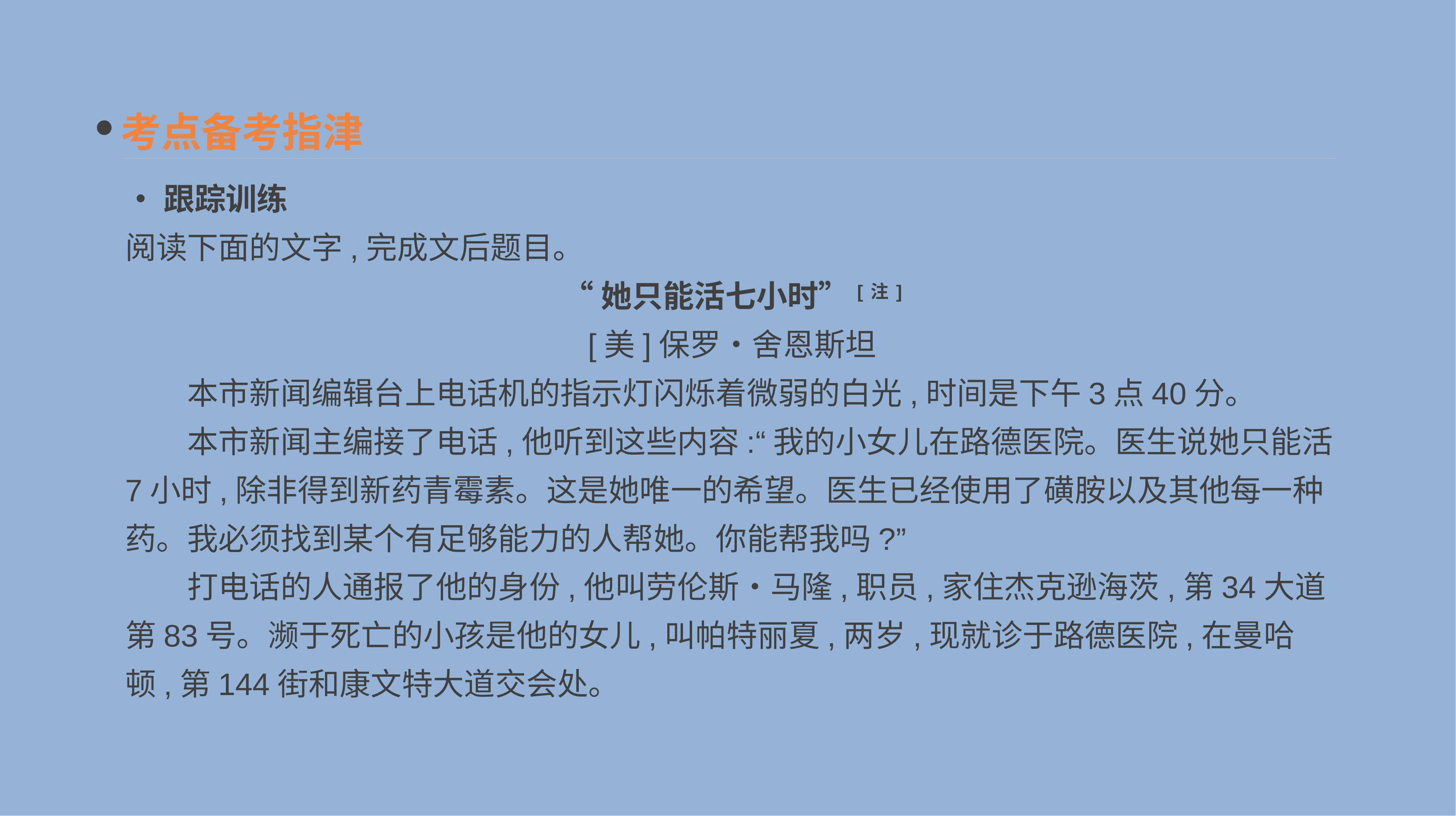

考点备考指津

•跟踪训练
阅读下面的文字,完成文后题目。
“她只能活七小时”[注]
[美]保罗•舍恩斯坦
　　本市新闻编辑台上电话机的指示灯闪烁着微弱的白光,时间是下午3点40分。
　　本市新闻主编接了电话,他听到这些内容:“我的小女儿在路德医院。医生说她只能活7小时,除非得到新药青霉素。这是她唯一的希望。医生已经使用了磺胺以及其他每一种药。我必须找到某个有足够能力的人帮她。你能帮我吗?”
　　打电话的人通报了他的身份,他叫劳伦斯•马隆,职员,家住杰克逊海茨,第34大道第83号。濒于死亡的小孩是他的女儿,叫帕特丽夏,两岁,现就诊于路德医院,在曼哈顿,第144街和康文特大道交会处。